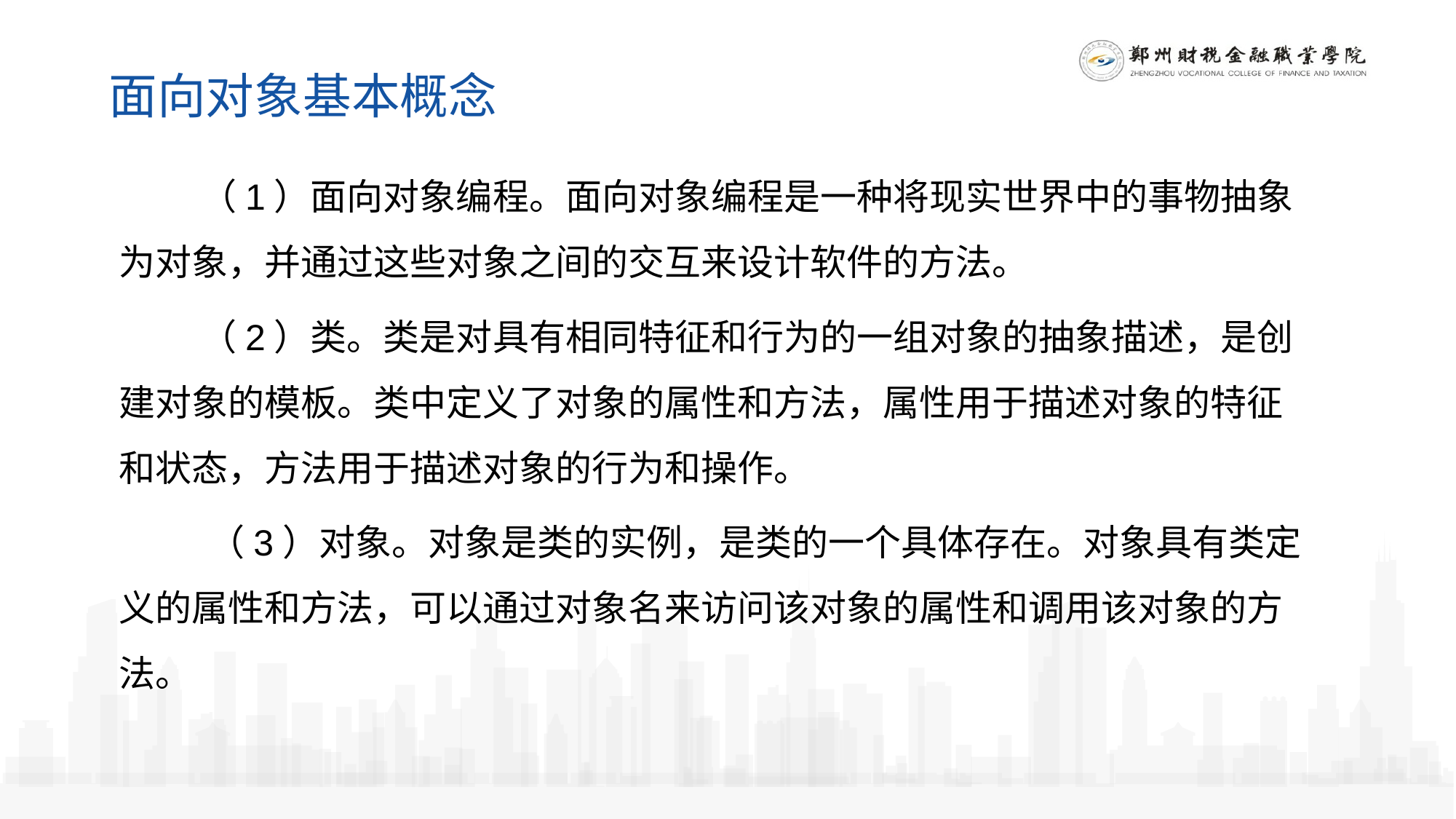

面向对象基本概念
    （1）面向对象编程。面向对象编程是一种将现实世界中的事物抽象为对象，并通过这些对象之间的交互来设计软件的方法。
    （2）类。类是对具有相同特征和行为的一组对象的抽象描述，是创建对象的模板。类中定义了对象的属性和方法，属性用于描述对象的特征和状态，方法用于描述对象的行为和操作。
     （3）对象。对象是类的实例，是类的一个具体存在。对象具有类定义的属性和方法，可以通过对象名来访问该对象的属性和调用该对象的方法。